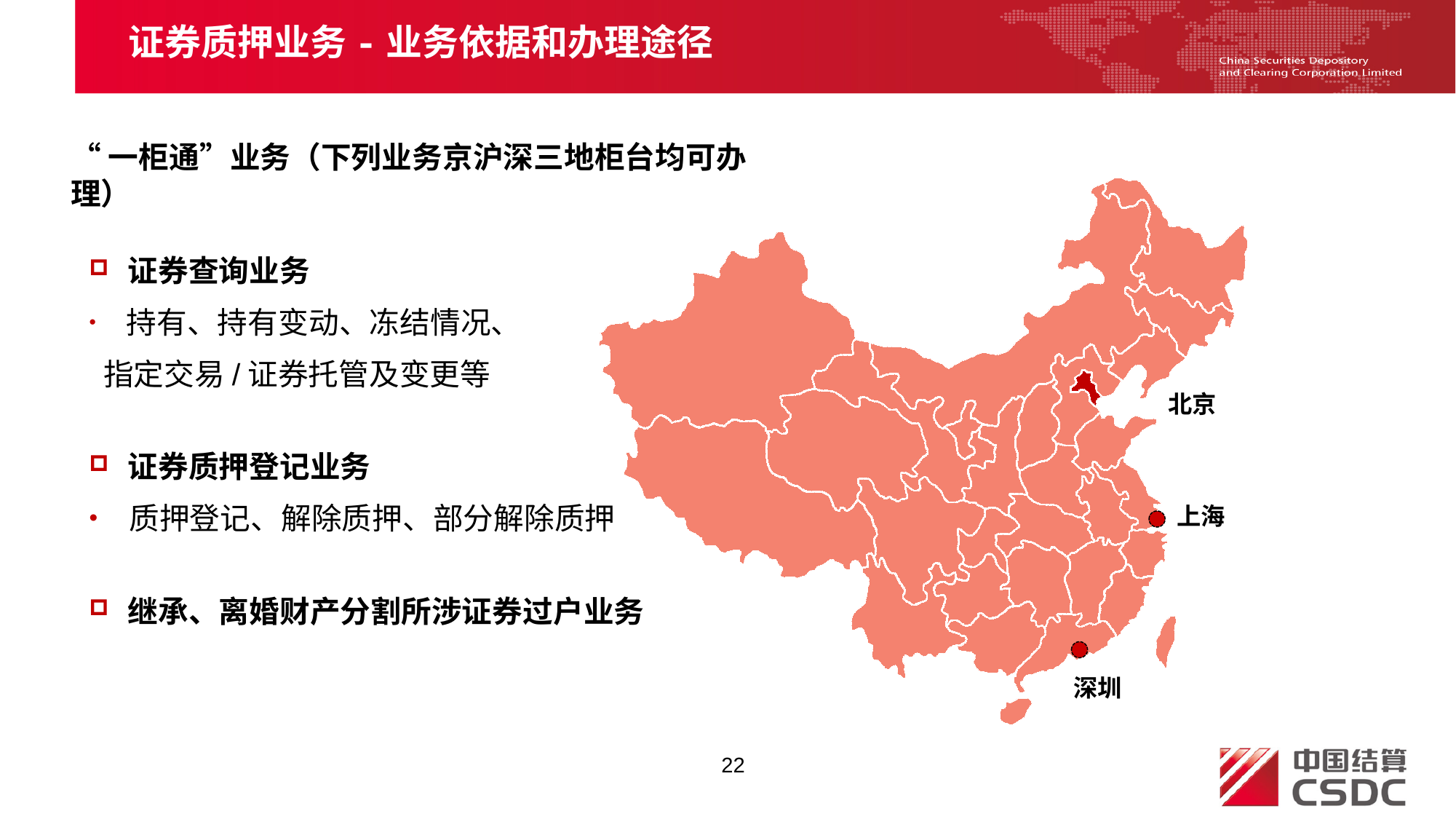

证券质押业务-业务依据和办理途径
“一柜通”业务（下列业务京沪深三地柜台均可办理）

 证券查询业务
 持有、持有变动、冻结情况、
 指定交易/证券托管及变更等

 证券质押登记业务
 质押登记、解除质押、部分解除质押

 继承、离婚财产分割所涉证券过户业务
北京
上海

深圳
22